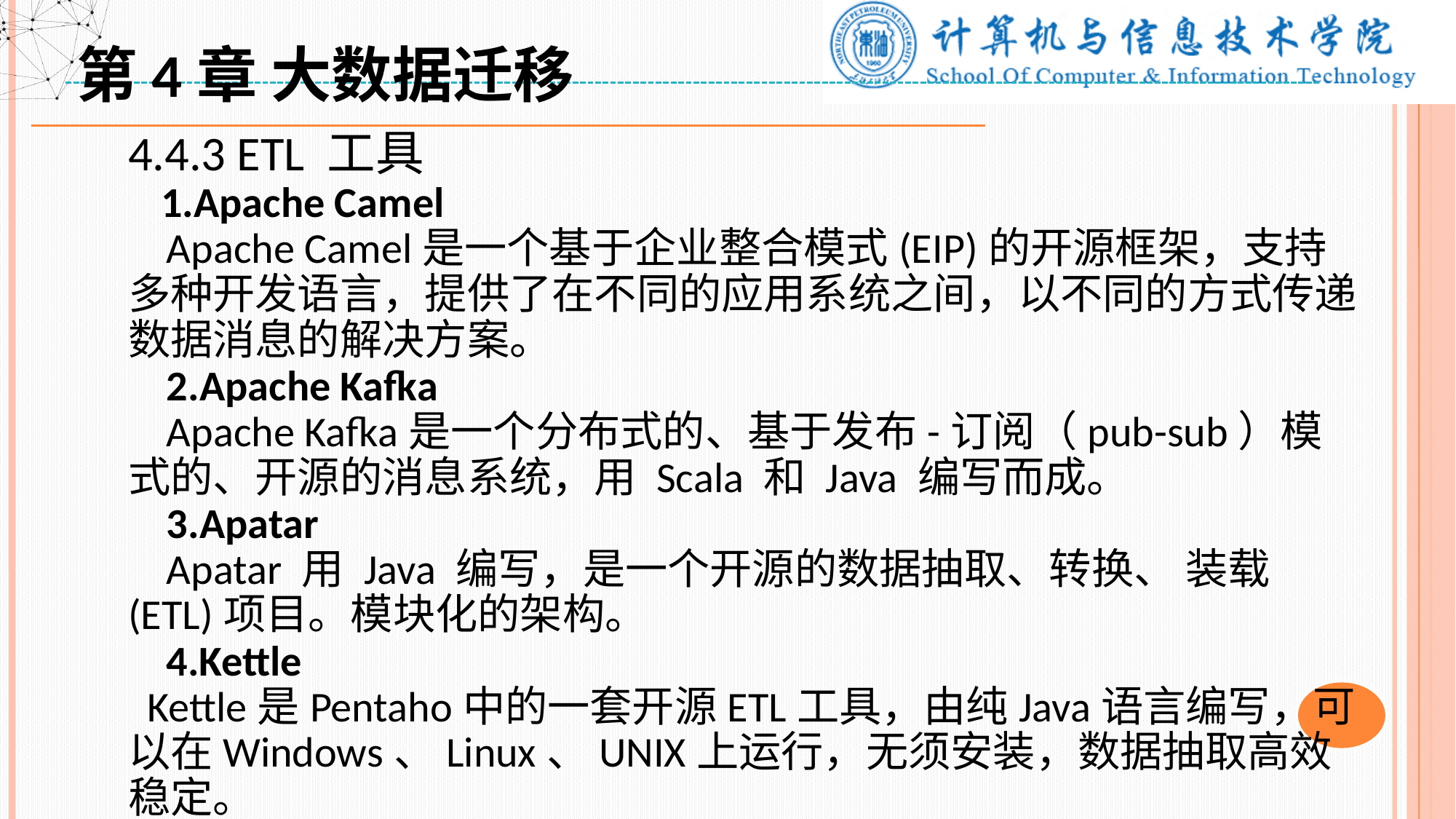

第4章 大数据迁移
4.4.3 ETL 工具
    1.Apache Camel
    Apache Camel是一个基于企业整合模式(EIP)的开源框架，支持多种开发语言，提供了在不同的应用系统之间，以不同的方式传递数据消息的解决方案。
    2.Apache Kafka
    Apache Kafka是一个分布式的、基于发布-订阅（pub-sub）模式的、开源的消息系统，用 Scala 和 Java 编写而成。
    3.Apatar
    Apatar 用 Java 编写，是一个开源的数据抽取、转换、 装载(ETL)项目。模块化的架构。
    4.Kettle
  Kettle是Pentaho中的一套开源ETL工具，由纯Java语言编写，可以在Windows、Linux、UNIX上运行，无须安装，数据抽取高效稳定。